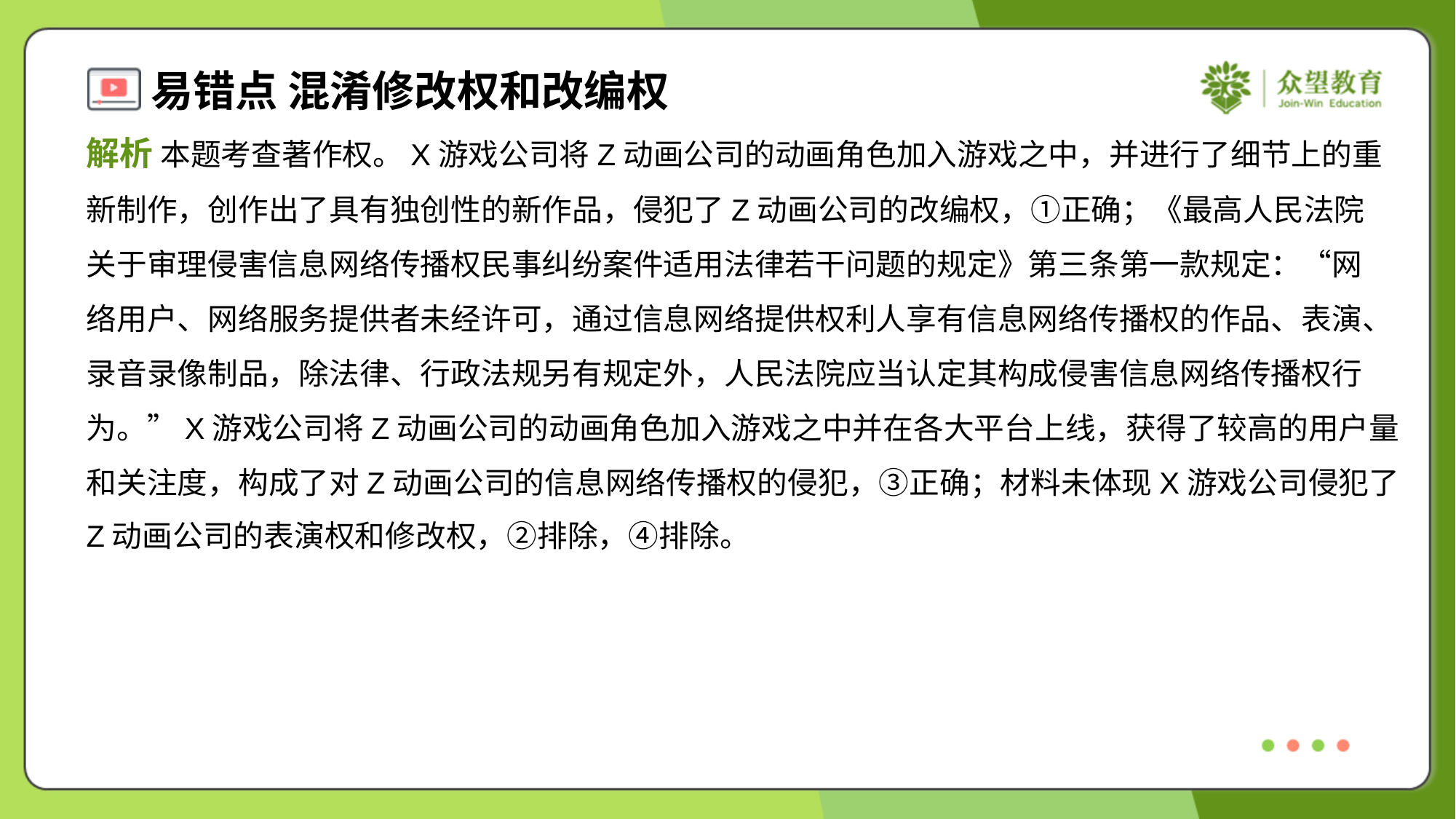

解析 本题考查著作权。X游戏公司将Z动画公司的动画角色加入游戏之中，并进行了细节上的重
新制作，创作出了具有独创性的新作品，侵犯了Z动画公司的改编权，①正确；《最高人民法院
关于审理侵害信息网络传播权民事纠纷案件适用法律若干问题的规定》第三条第一款规定：“网
络用户、网络服务提供者未经许可，通过信息网络提供权利人享有信息网络传播权的作品、表演、
录音录像制品，除法律、行政法规另有规定外，人民法院应当认定其构成侵害信息网络传播权行
为。”X游戏公司将Z动画公司的动画角色加入游戏之中并在各大平台上线，获得了较高的用户量
和关注度，构成了对Z动画公司的信息网络传播权的侵犯，③正确；材料未体现X游戏公司侵犯了
Z动画公司的表演权和修改权，②排除，④排除。